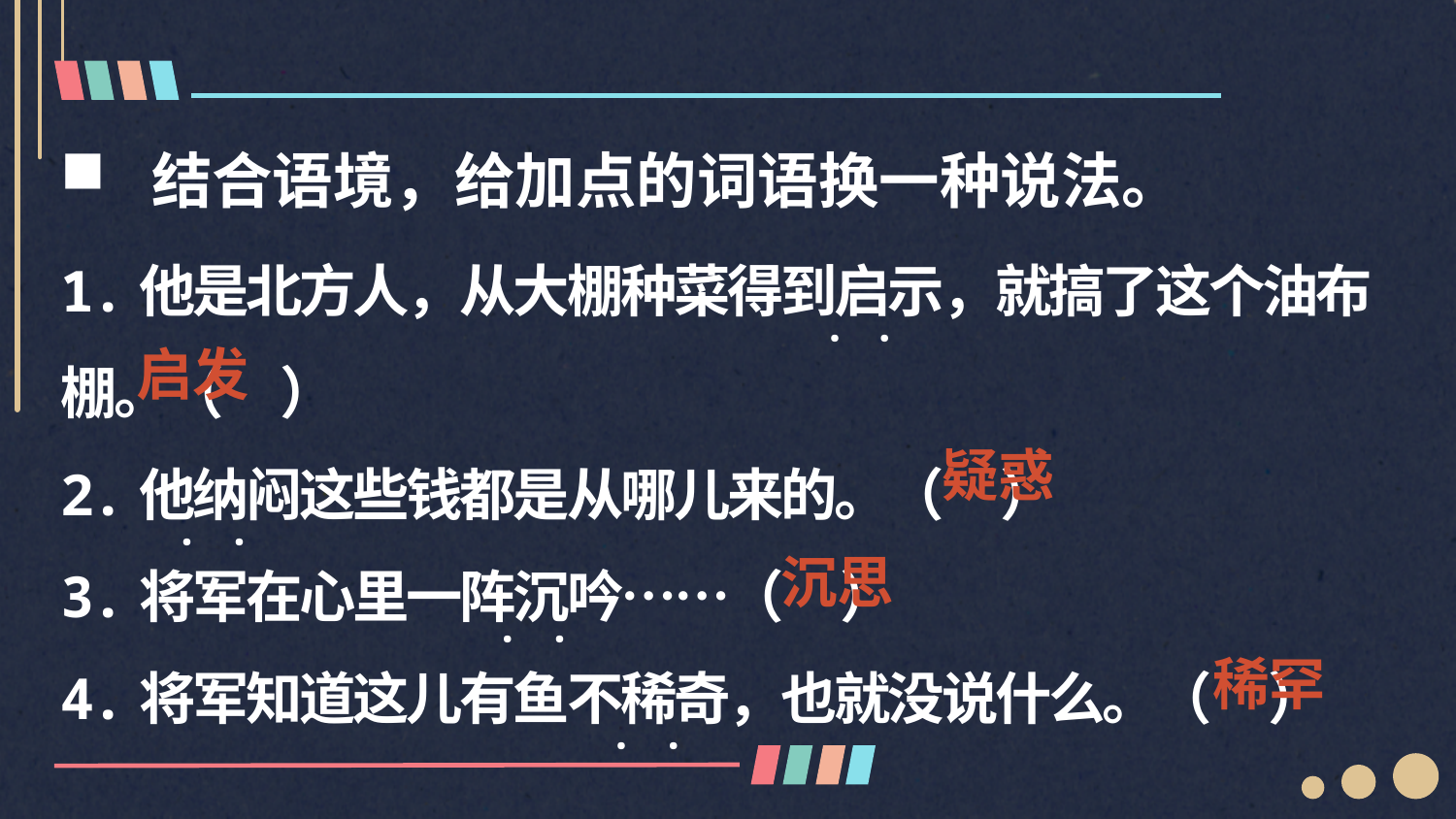

结合语境，给加点的词语换一种说法。
1.他是北方人，从大棚种菜得到启示，就搞了这个油布棚。（      ）
2.他纳闷这些钱都是从哪儿来的。（      ）
3.将军在心里一阵沉吟……（      ）
4.将军知道这儿有鱼不稀奇，也就没说什么。（      ）
·
·
·
·
·
·
·
·
启发
疑惑
沉思
稀罕